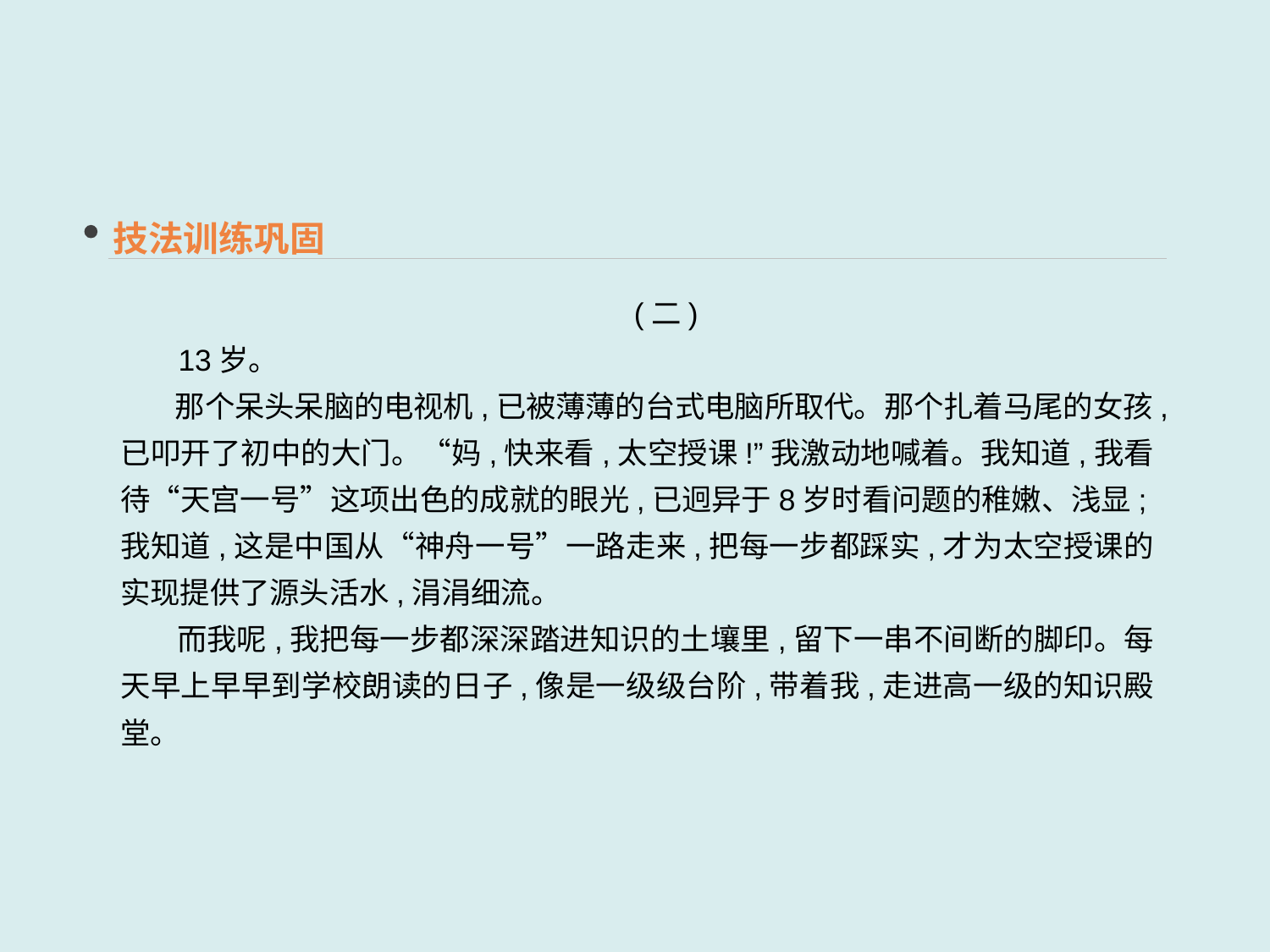

技法训练巩固

       (二)
       13岁。
       那个呆头呆脑的电视机,已被薄薄的台式电脑所取代。那个扎着马尾的女孩,已叩开了初中的大门。“妈,快来看,太空授课!”我激动地喊着。我知道,我看待“天宫一号”这项出色的成就的眼光,已迥异于8岁时看问题的稚嫩、浅显;我知道,这是中国从“神舟一号”一路走来,把每一步都踩实,才为太空授课的实现提供了源头活水,涓涓细流。
       而我呢,我把每一步都深深踏进知识的土壤里,留下一串不间断的脚印。每天早上早早到学校朗读的日子,像是一级级台阶,带着我,走进高一级的知识殿堂。